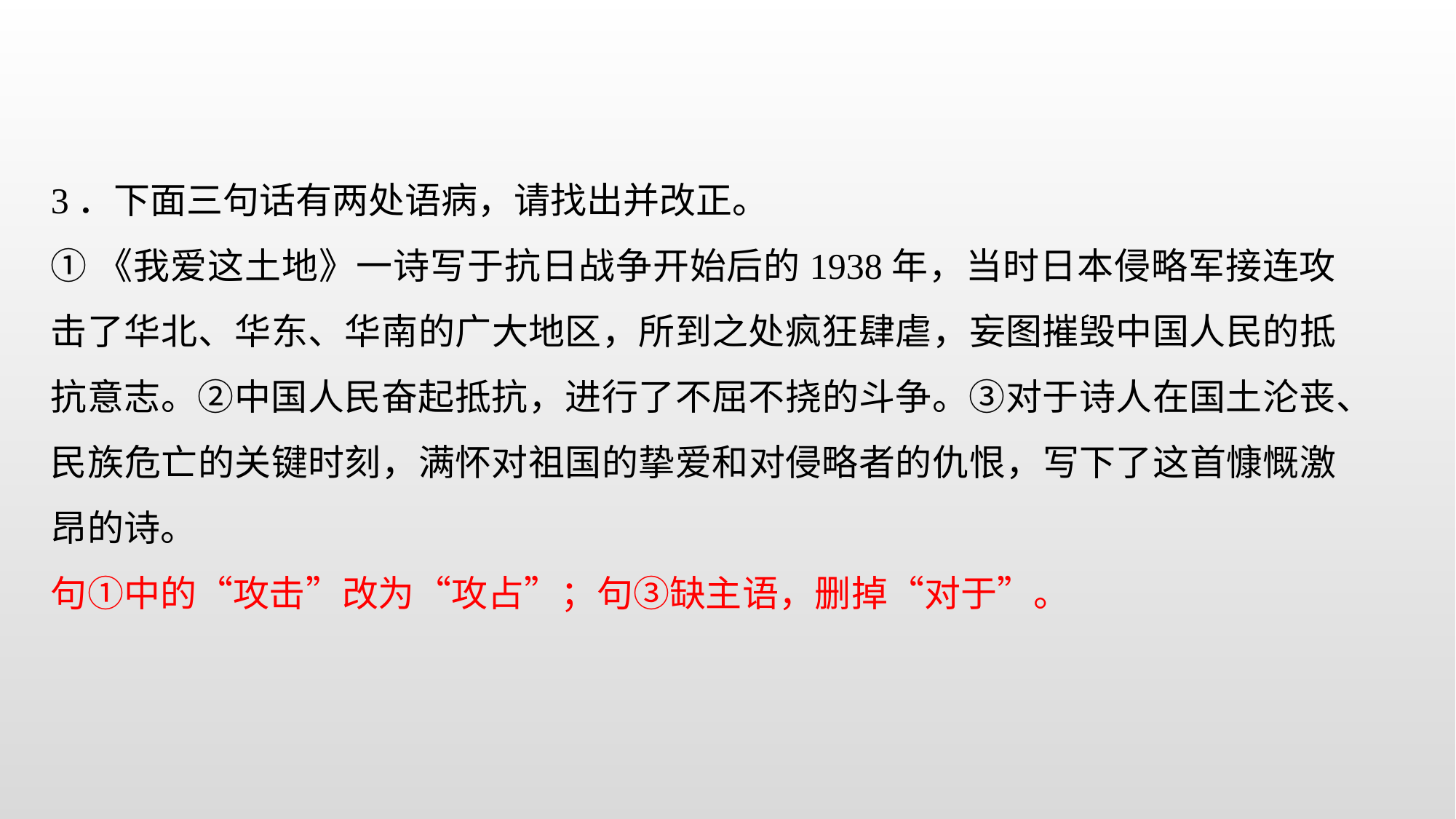

3．下面三句话有两处语病，请找出并改正。
①《我爱这土地》一诗写于抗日战争开始后的1938年，当时日本侵略军接连攻击了华北、华东、华南的广大地区，所到之处疯狂肆虐，妄图摧毁中国人民的抵抗意志。②中国人民奋起抵抗，进行了不屈不挠的斗争。③对于诗人在国土沦丧、民族危亡的关键时刻，满怀对祖国的挚爱和对侵略者的仇恨，写下了这首慷慨激昂的诗。
句①中的“攻击”改为“攻占”；句③缺主语，删掉“对于”。